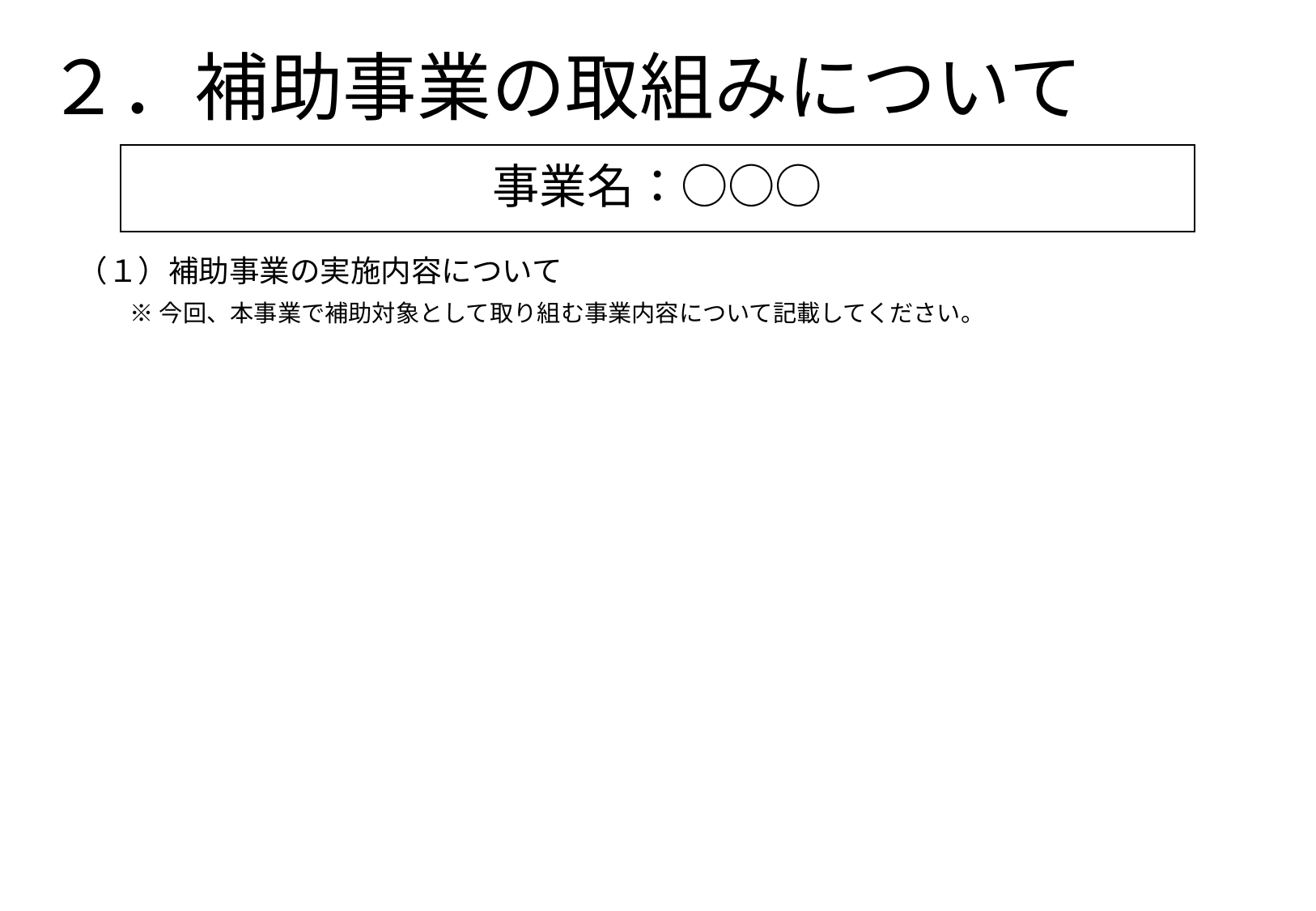

# ２．補助事業の取組みについて
事業名：○○○
（１）補助事業の実施内容について
※今回、本事業で補助対象として取り組む事業内容について記載してください。